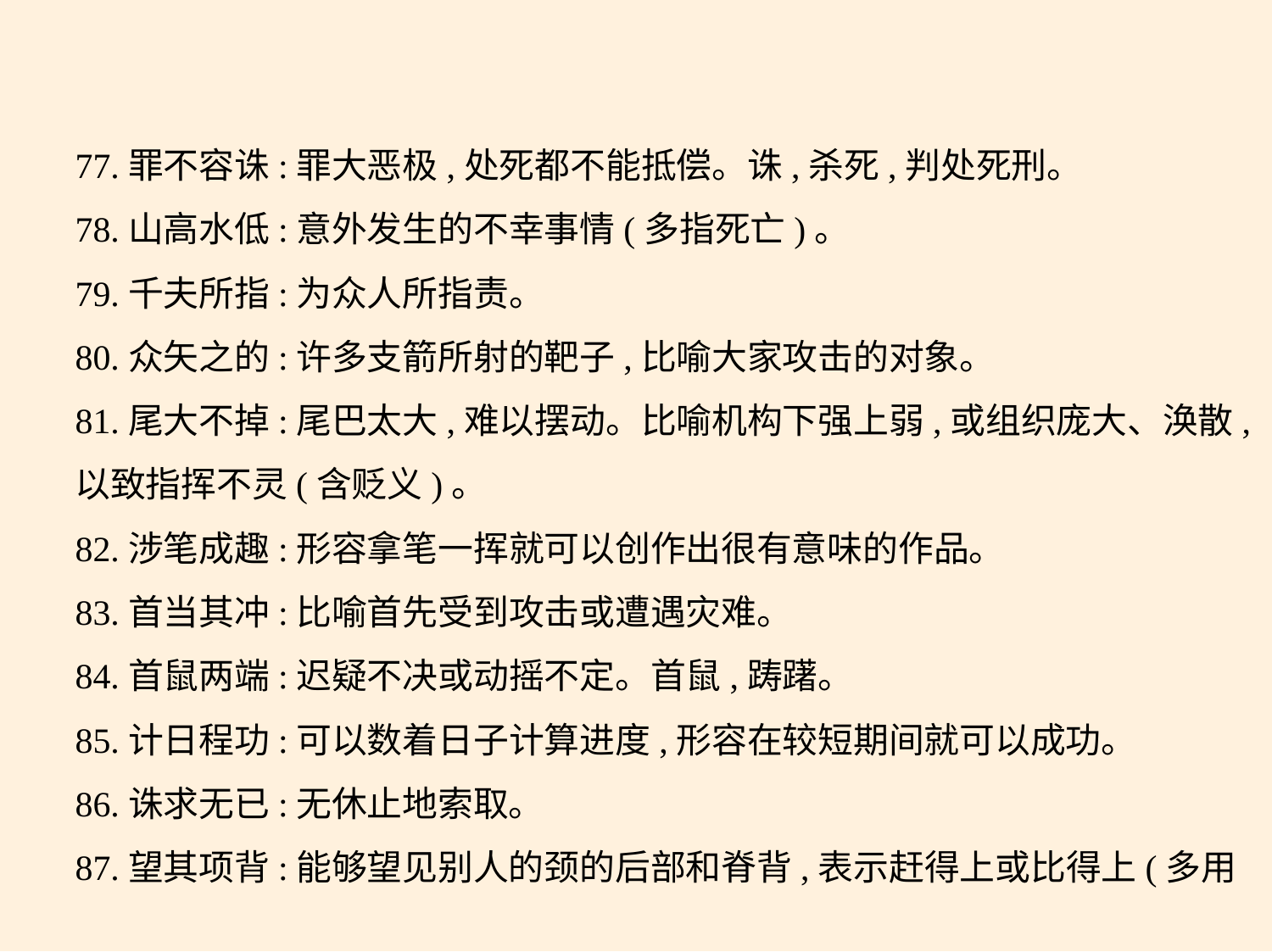

77.罪不容诛:罪大恶极,处死都不能抵偿。诛,杀死,判处死刑。
78.山高水低:意外发生的不幸事情(多指死亡)。
79.千夫所指:为众人所指责。
80.众矢之的:许多支箭所射的靶子,比喻大家攻击的对象。
81.尾大不掉:尾巴太大,难以摆动。比喻机构下强上弱,或组织庞大、涣散,
以致指挥不灵(含贬义)。
82.涉笔成趣:形容拿笔一挥就可以创作出很有意味的作品。
83.首当其冲:比喻首先受到攻击或遭遇灾难。
84.首鼠两端:迟疑不决或动摇不定。首鼠,踌躇。
85.计日程功:可以数着日子计算进度,形容在较短期间就可以成功。
86.诛求无已:无休止地索取。
87.望其项背:能够望见别人的颈的后部和脊背,表示赶得上或比得上(多用